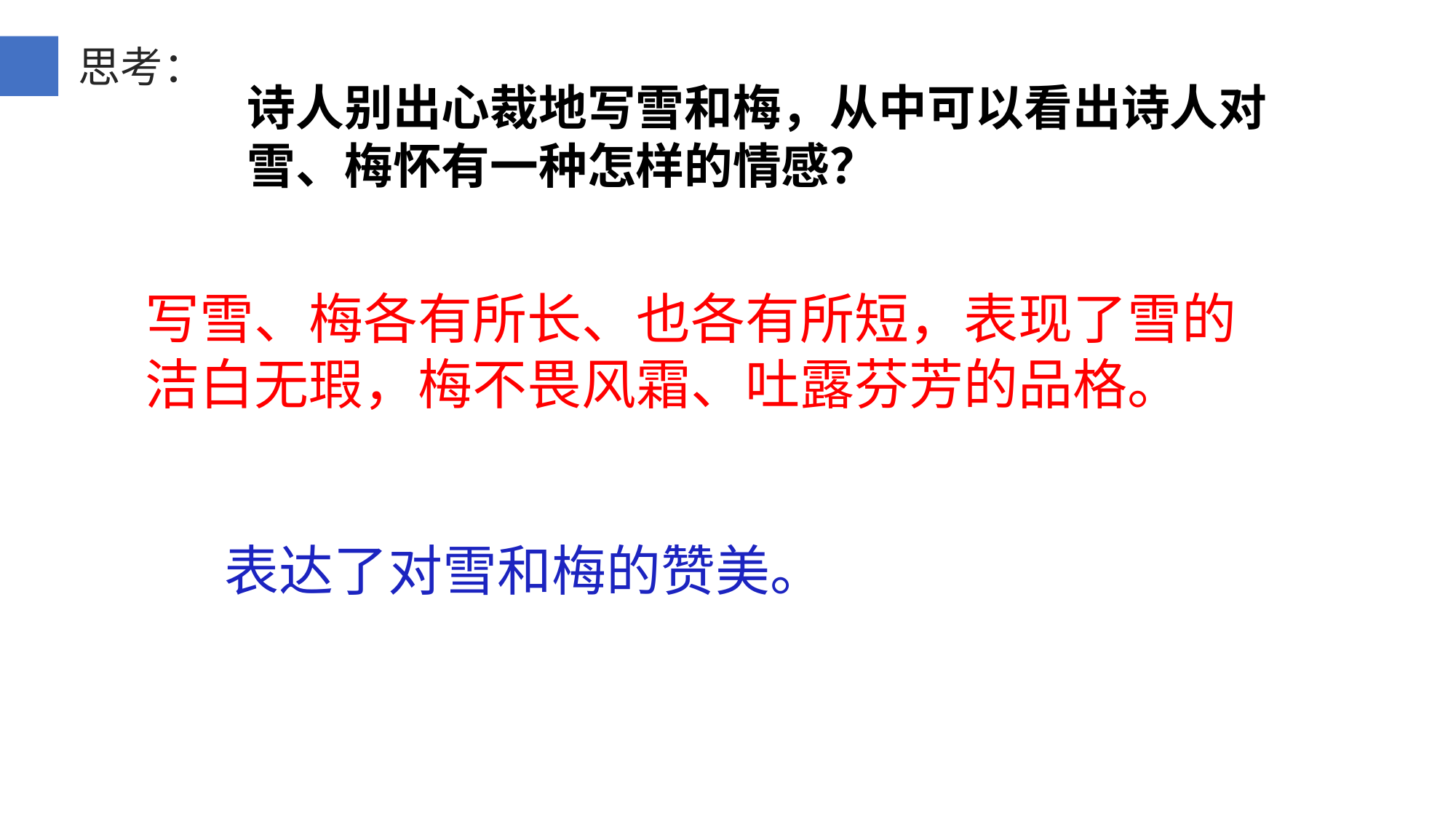

思考：

诗人别出心裁地写雪和梅，从中可以看出诗人对雪、梅怀有一种怎样的情感？
写雪、梅各有所长、也各有所短，表现了雪的洁白无瑕，梅不畏风霜、吐露芬芳的品格。
表达了对雪和梅的赞美。
10